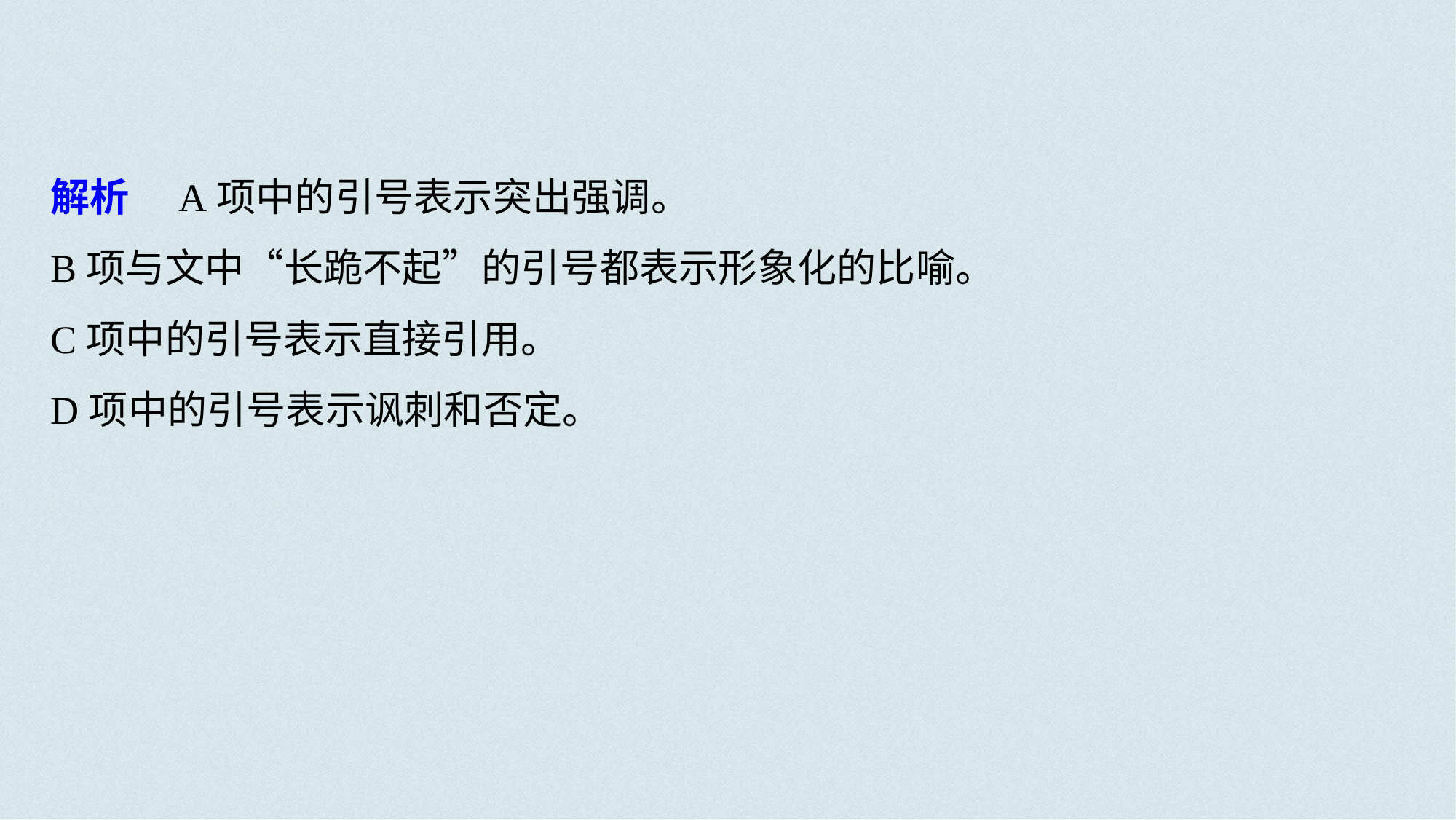

解析　A项中的引号表示突出强调。
B项与文中“长跪不起”的引号都表示形象化的比喻。
C项中的引号表示直接引用。
D项中的引号表示讽刺和否定。